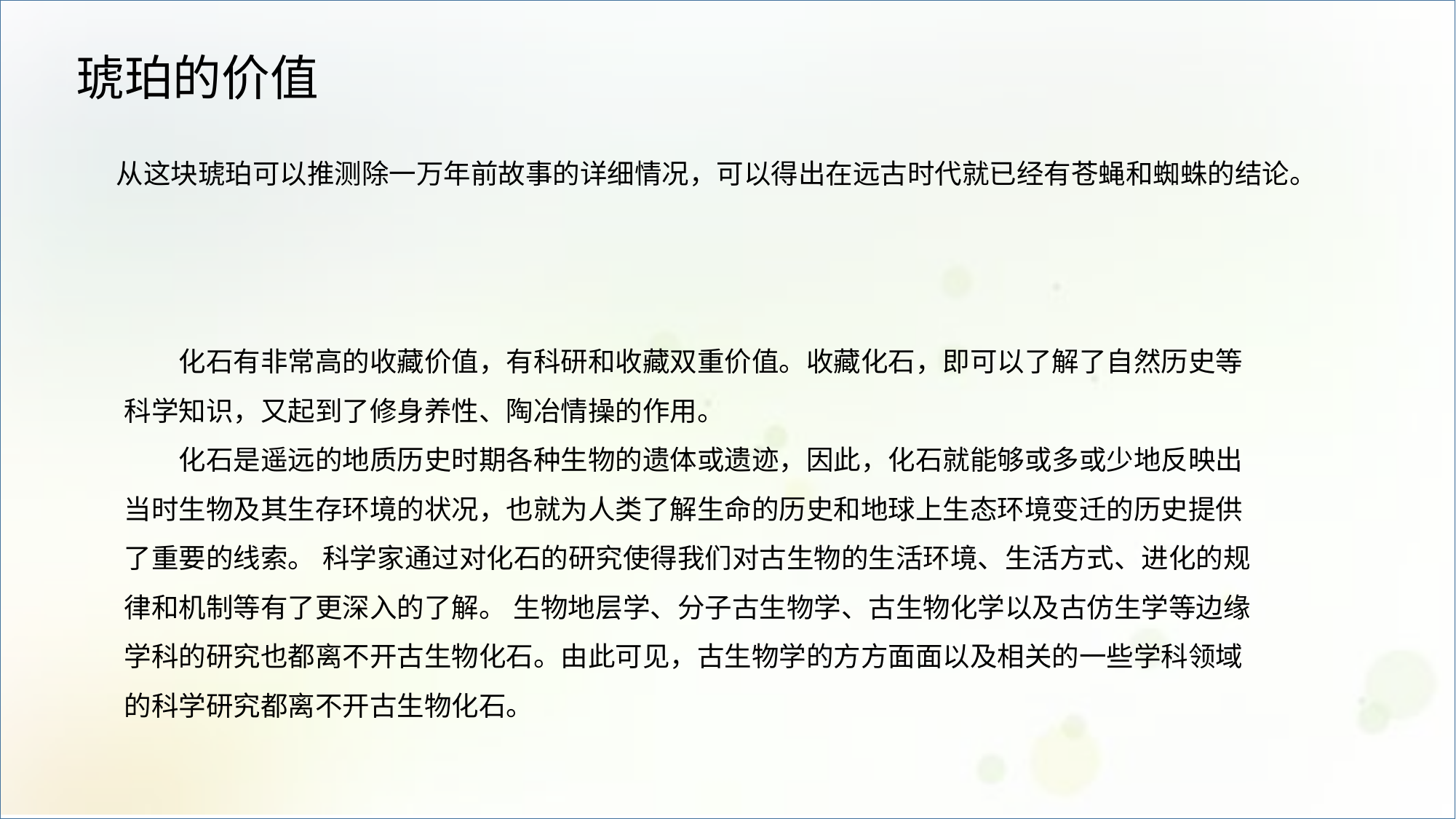

琥珀的价值
从这块琥珀可以推测除一万年前故事的详细情况，可以得出在远古时代就已经有苍蝇和蜘蛛的结论。
化石有非常高的收藏价值，有科研和收藏双重价值。收藏化石，即可以了解了自然历史等科学知识，又起到了修身养性、陶冶情操的作用。
化石是遥远的地质历史时期各种生物的遗体或遗迹，因此，化石就能够或多或少地反映出当时生物及其生存环境的状况，也就为人类了解生命的历史和地球上生态环境变迁的历史提供了重要的线索。 科学家通过对化石的研究使得我们对古生物的生活环境、生活方式、进化的规律和机制等有了更深入的了解。 生物地层学、分子古生物学、古生物化学以及古仿生学等边缘学科的研究也都离不开古生物化石。由此可见，古生物学的方方面面以及相关的一些学科领域的科学研究都离不开古生物化石。